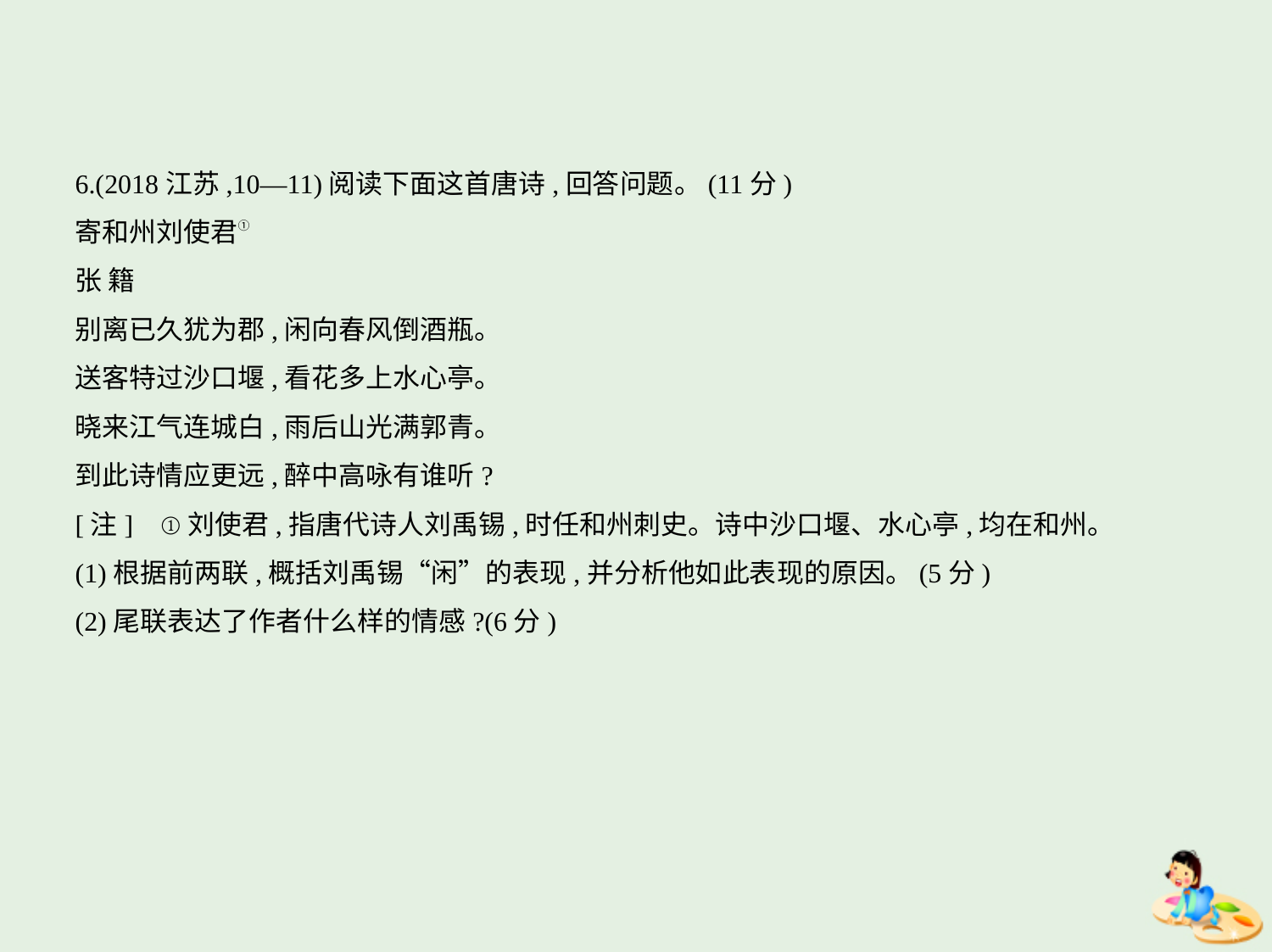

6.(2018江苏,10—11)阅读下面这首唐诗,回答问题。(11分)
寄和州刘使君①
张 籍
别离已久犹为郡,闲向春风倒酒瓶。
送客特过沙口堰,看花多上水心亭。
晓来江气连城白,雨后山光满郭青。
到此诗情应更远,醉中高咏有谁听?
[注]    ①刘使君,指唐代诗人刘禹锡,时任和州刺史。诗中沙口堰、水心亭,均在和州。
(1)根据前两联,概括刘禹锡“闲”的表现,并分析他如此表现的原因。(5分)
(2)尾联表达了作者什么样的情感?(6分)